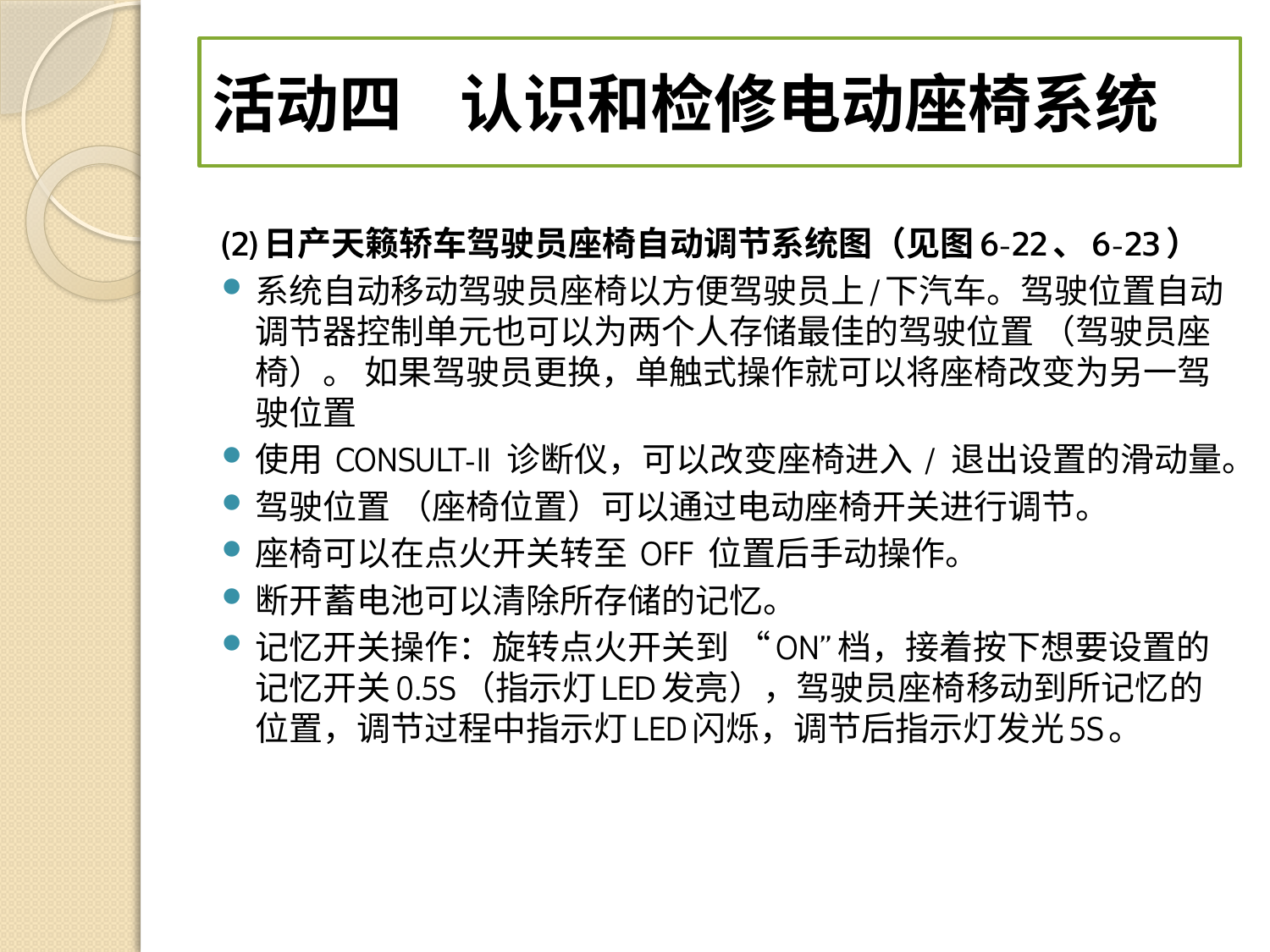

#
活动四    认识和检修电动座椅系统
(2)日产天籁轿车驾驶员座椅自动调节系统图（见图6-22、6-23）
系统自动移动驾驶员座椅以方便驾驶员上/下汽车。驾驶位置自动调节器控制单元也可以为两个人存储最佳的驾驶位置 （驾驶员座椅）。 如果驾驶员更换，单触式操作就可以将座椅改变为另一驾驶位置
使用 CONSULT-II 诊断仪，可以改变座椅进入 / 退出设置的滑动量。
驾驶位置 （座椅位置）可以通过电动座椅开关进行调节。
座椅可以在点火开关转至 OFF 位置后手动操作。
断开蓄电池可以清除所存储的记忆。
记忆开关操作：旋转点火开关到 “ON”档，接着按下想要设置的记忆开关0.5S（指示灯LED发亮），驾驶员座椅移动到所记忆的位置，调节过程中指示灯LED闪烁，调节后指示灯发光5S。